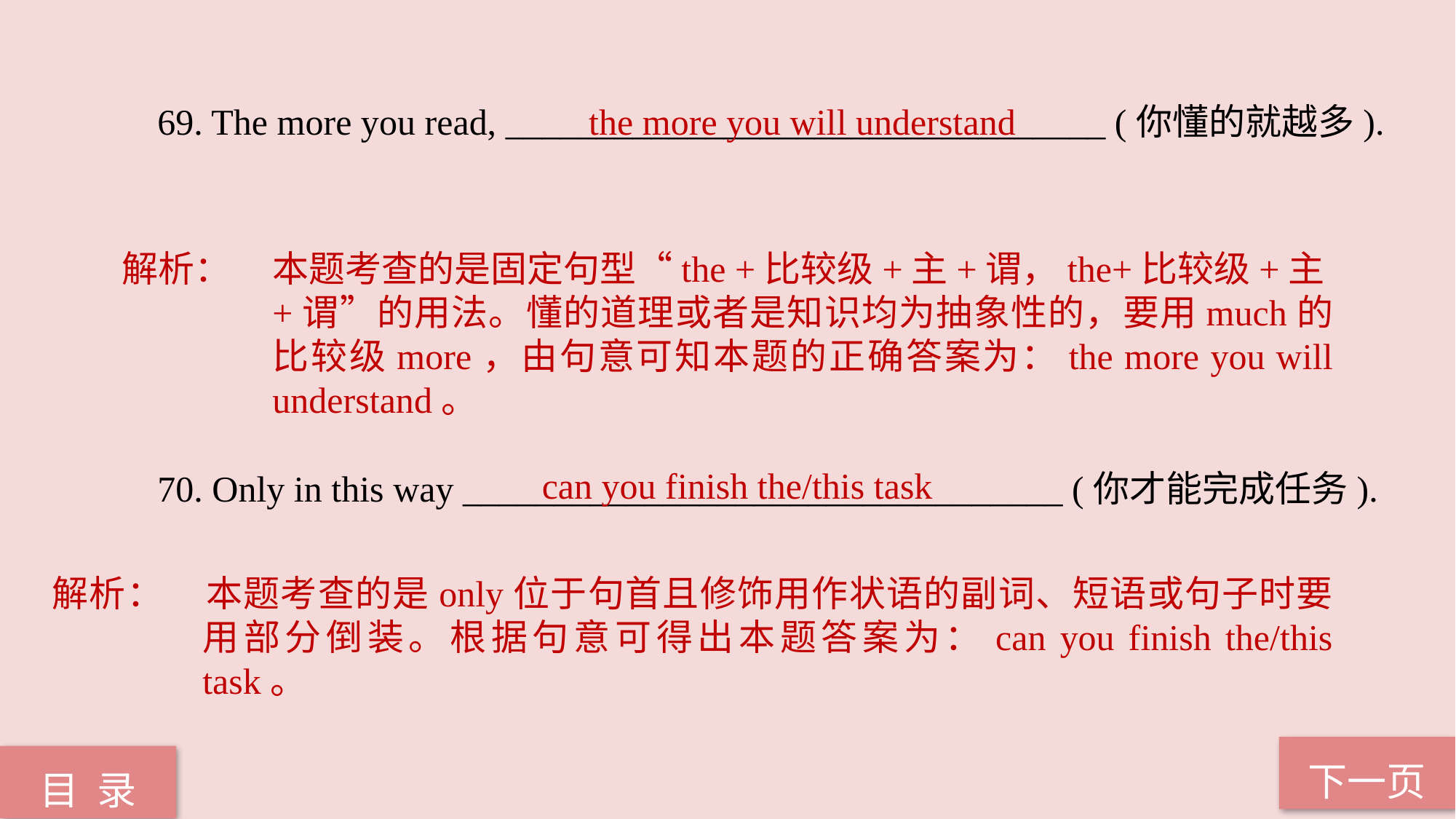

the more you will understand
69. The more you read, _________________________________ (你懂的就越多).

70. Only in this way _________________________________ (你才能完成任务).
解析：	本题考查的是固定句型“the +比较级+主+谓，the+比较级+主+谓”的用法。懂的道理或者是知识均为抽象性的，要用much的比较级more，由句意可知本题的正确答案为：the more you will understand。
can you finish the/this task
解析：	本题考查的是only位于句首且修饰用作状语的副词、短语或句子时要用部分倒装。根据句意可得出本题答案为：can you finish the/this task。
下一页